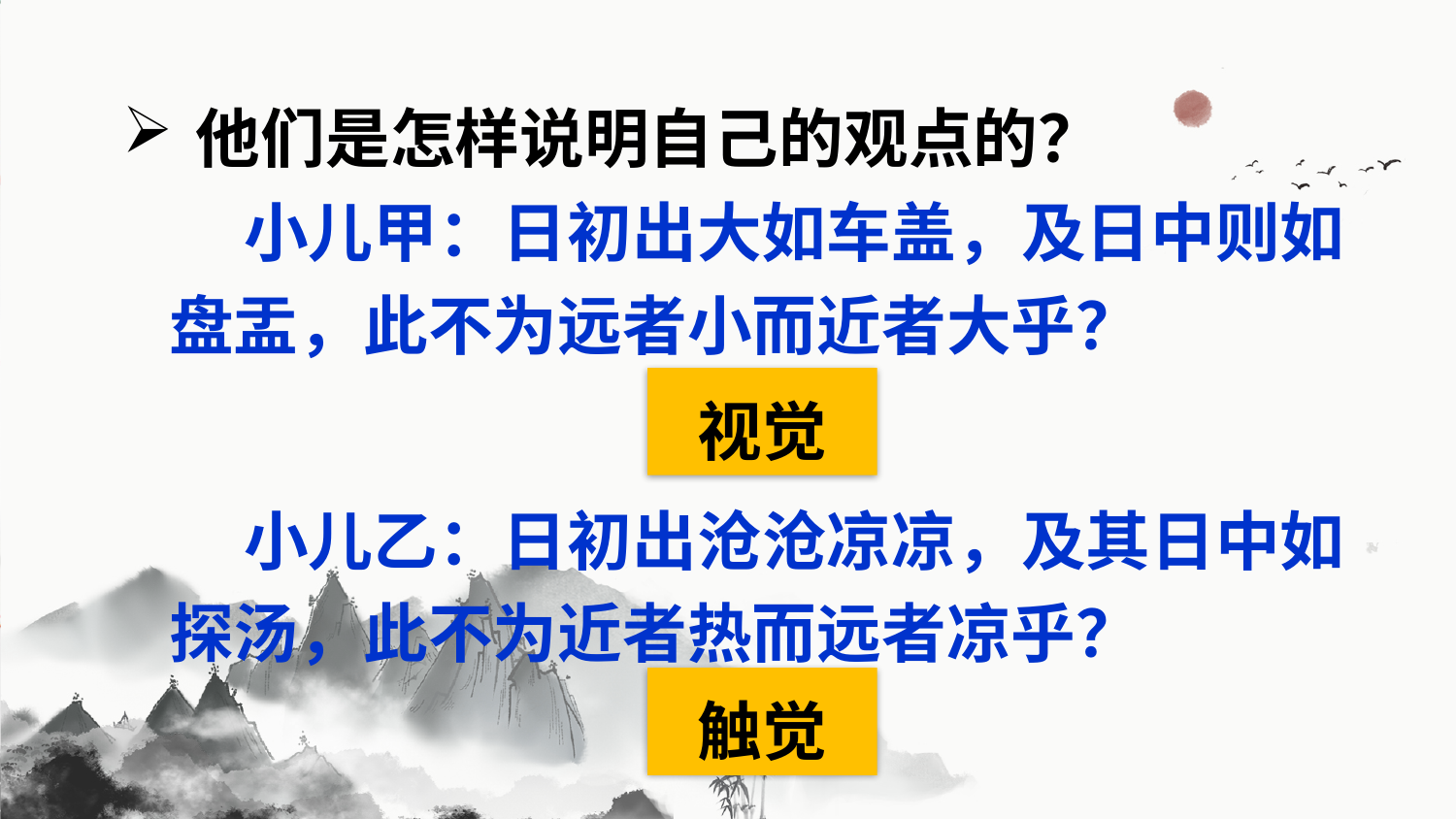

他们是怎样说明自己的观点的？
    小儿甲：日初出大如车盖，及日中则如盘盂，此不为远者小而近者大乎？
视觉
    小儿乙：日初出沧沧凉凉，及其日中如探汤，此不为近者热而远者凉乎？
触觉